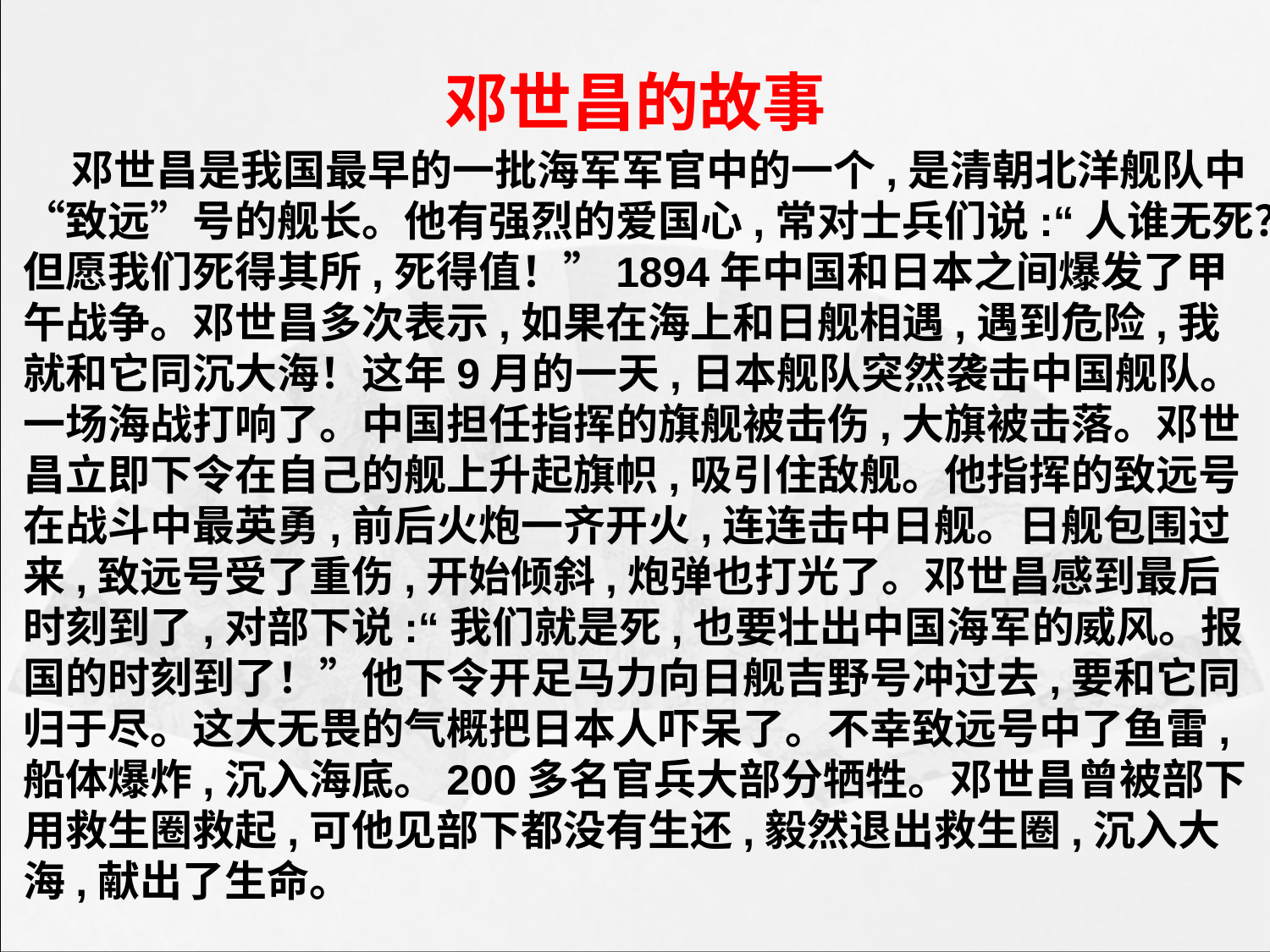

# 邓世昌的故事
    邓世昌是我国最早的一批海军军官中的一个,是清朝北洋舰队中“致远”号的舰长。他有强烈的爱国心,常对士兵们说:“人谁无死？但愿我们死得其所,死得值！”1894年中国和日本之间爆发了甲午战争。邓世昌多次表示,如果在海上和日舰相遇,遇到危险,我就和它同沉大海！这年9月的一天,日本舰队突然袭击中国舰队。一场海战打响了。中国担任指挥的旗舰被击伤,大旗被击落。邓世昌立即下令在自己的舰上升起旗帜,吸引住敌舰。他指挥的致远号在战斗中最英勇,前后火炮一齐开火,连连击中日舰。日舰包围过来,致远号受了重伤,开始倾斜,炮弹也打光了。邓世昌感到最后时刻到了,对部下说:“我们就是死,也要壮出中国海军的威风。报国的时刻到了！”他下令开足马力向日舰吉野号冲过去,要和它同归于尽。这大无畏的气概把日本人吓呆了。不幸致远号中了鱼雷,船体爆炸,沉入海底。200多名官兵大部分牺牲。邓世昌曾被部下用救生圈救起,可他见部下都没有生还,毅然退出救生圈,沉入大海,献出了生命。